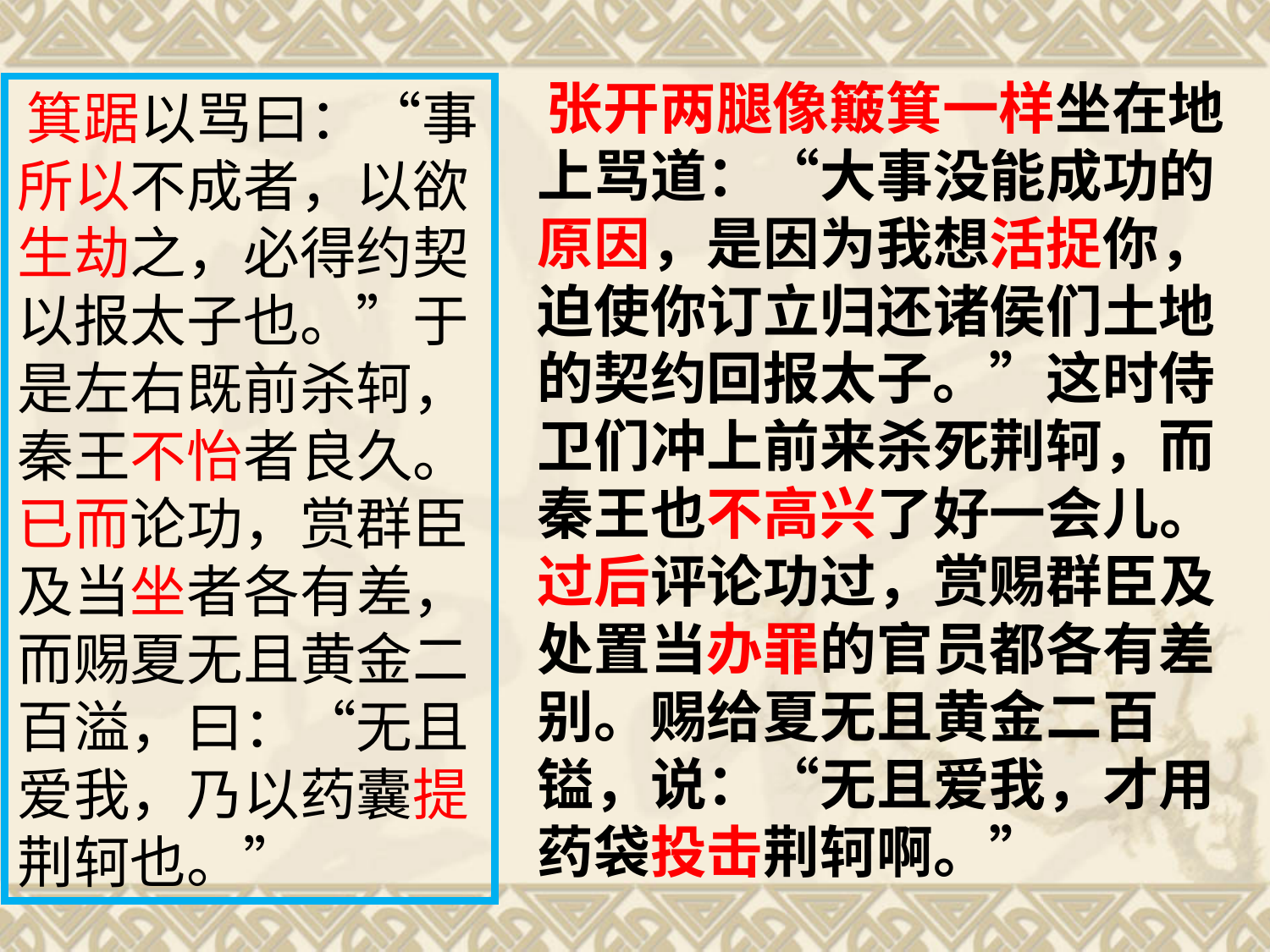

张开两腿像簸箕一样坐在地上骂道：“大事没能成功的原因，是因为我想活捉你，迫使你订立归还诸侯们土地的契约回报太子。”这时侍卫们冲上前来杀死荆轲，而秦王也不高兴了好一会儿。过后评论功过，赏赐群臣及处置当办罪的官员都各有差别。赐给夏无且黄金二百镒，说：“无且爱我，才用药袋投击荆轲啊。”
箕踞以骂曰：“事所以不成者，以欲生劫之，必得约契以报太子也。”于是左右既前杀轲，秦王不怡者良久。已而论功，赏群臣及当坐者各有差，而赐夏无且黄金二百溢，曰：“无且爱我，乃以药囊提荆轲也。”